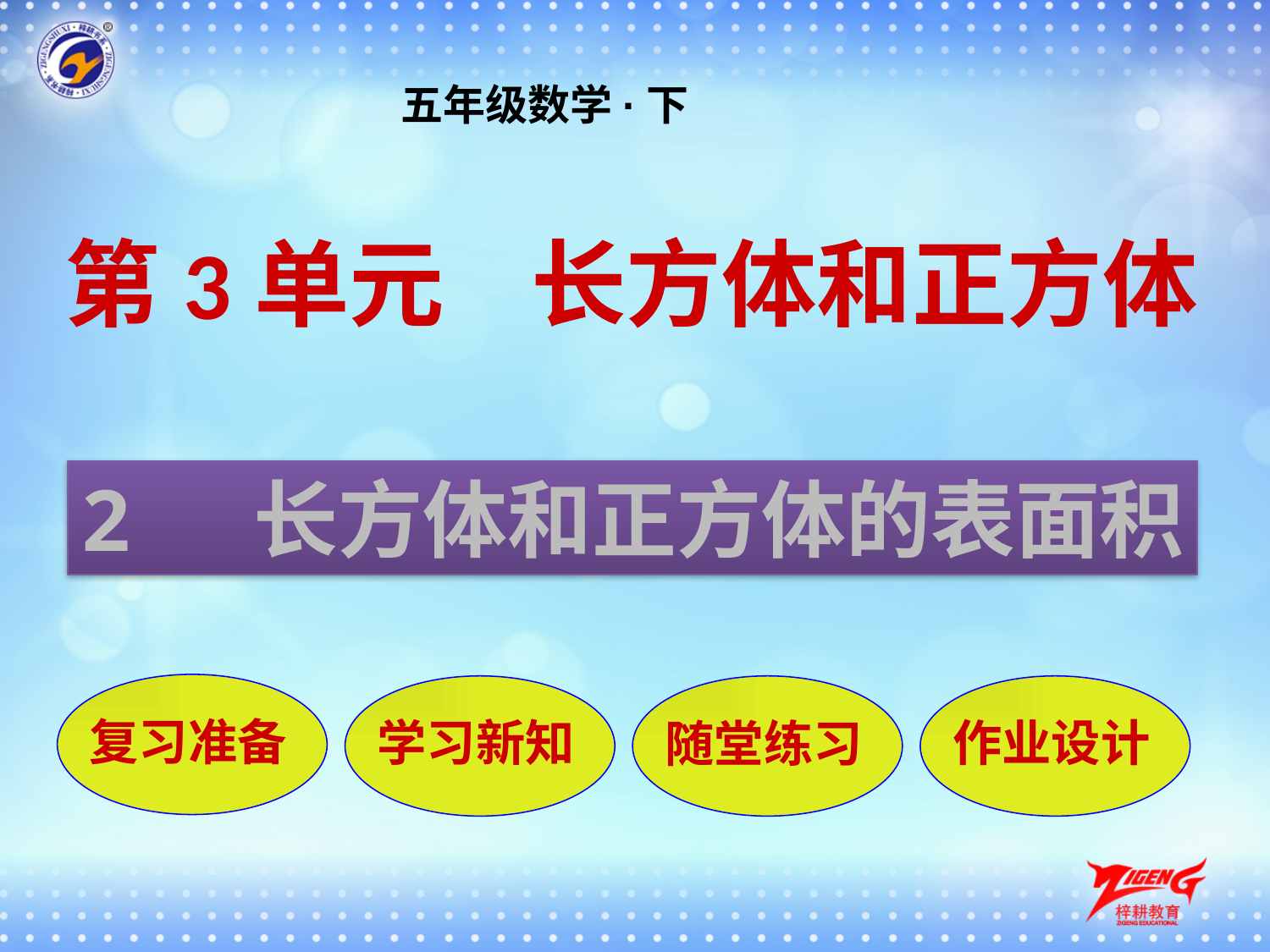

五年级数学·下
第3单元    长方体和正方体
2  长方体和正方体的表面积

复习准备

学习新知

随堂练习

作业设计